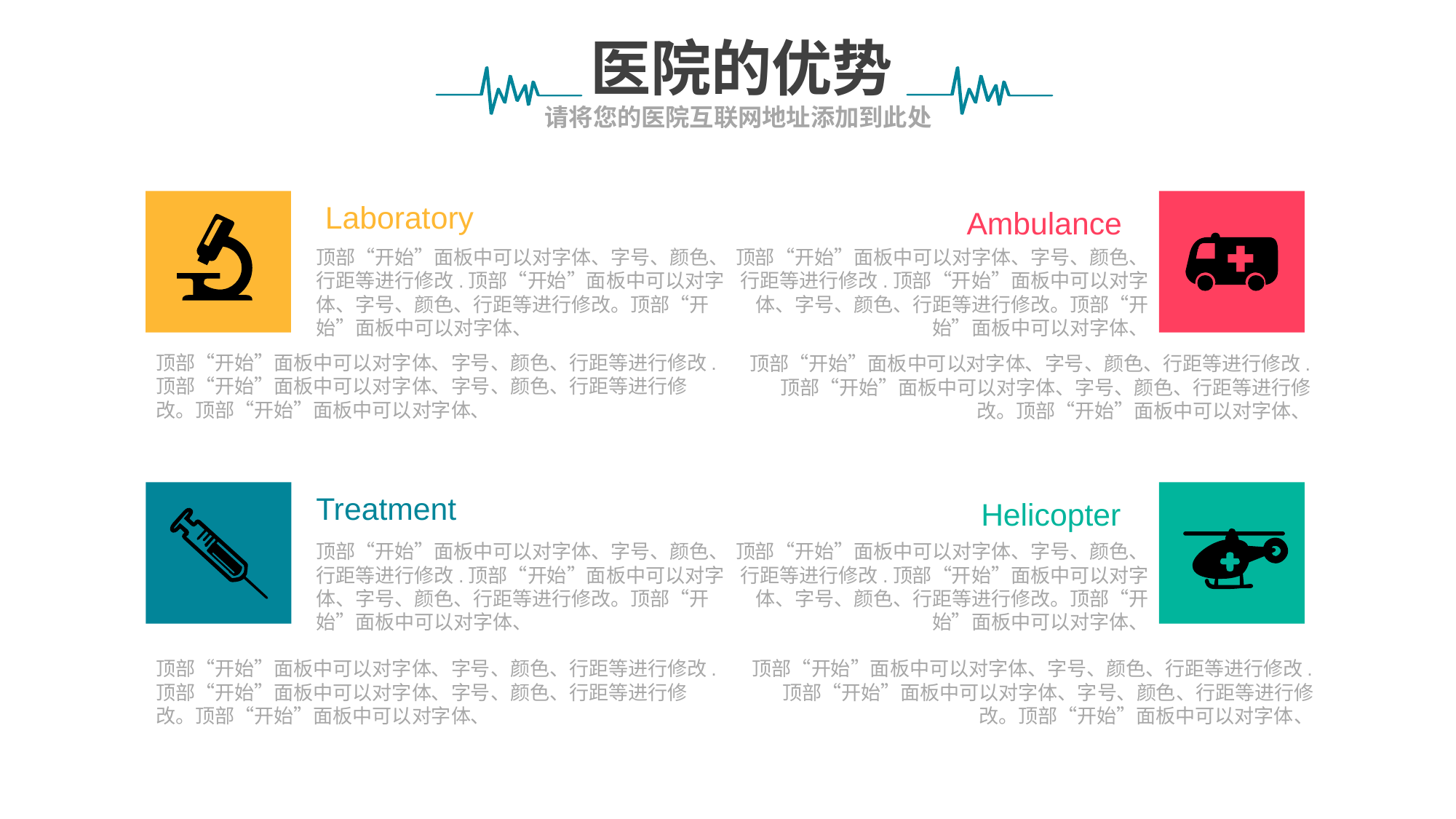

医院的优势

请将您的医院互联网地址添加到此处
 Laboratory

顶部“开始”面板中可以对字体、字号、颜色、行距等进行修改.顶部“开始”面板中可以对字体、字号、颜色、行距等进行修改。顶部“开始”面板中可以对字体、
顶部“开始”面板中可以对字体、字号、颜色、行距等进行修改.顶部“开始”面板中可以对字体、字号、颜色、行距等进行修改。顶部“开始”面板中可以对字体、

Ambulance
顶部“开始”面板中可以对字体、字号、颜色、行距等进行修改.顶部“开始”面板中可以对字体、字号、颜色、行距等进行修改。顶部“开始”面板中可以对字体、
顶部“开始”面板中可以对字体、字号、颜色、行距等进行修改.顶部“开始”面板中可以对字体、字号、颜色、行距等进行修改。顶部“开始”面板中可以对字体、
Treatment

顶部“开始”面板中可以对字体、字号、颜色、行距等进行修改.顶部“开始”面板中可以对字体、字号、颜色、行距等进行修改。顶部“开始”面板中可以对字体、
顶部“开始”面板中可以对字体、字号、颜色、行距等进行修改.顶部“开始”面板中可以对字体、字号、颜色、行距等进行修改。顶部“开始”面板中可以对字体、

Helicopter
顶部“开始”面板中可以对字体、字号、颜色、行距等进行修改.顶部“开始”面板中可以对字体、字号、颜色、行距等进行修改。顶部“开始”面板中可以对字体、
顶部“开始”面板中可以对字体、字号、颜色、行距等进行修改.顶部“开始”面板中可以对字体、字号、颜色、行距等进行修改。顶部“开始”面板中可以对字体、
15